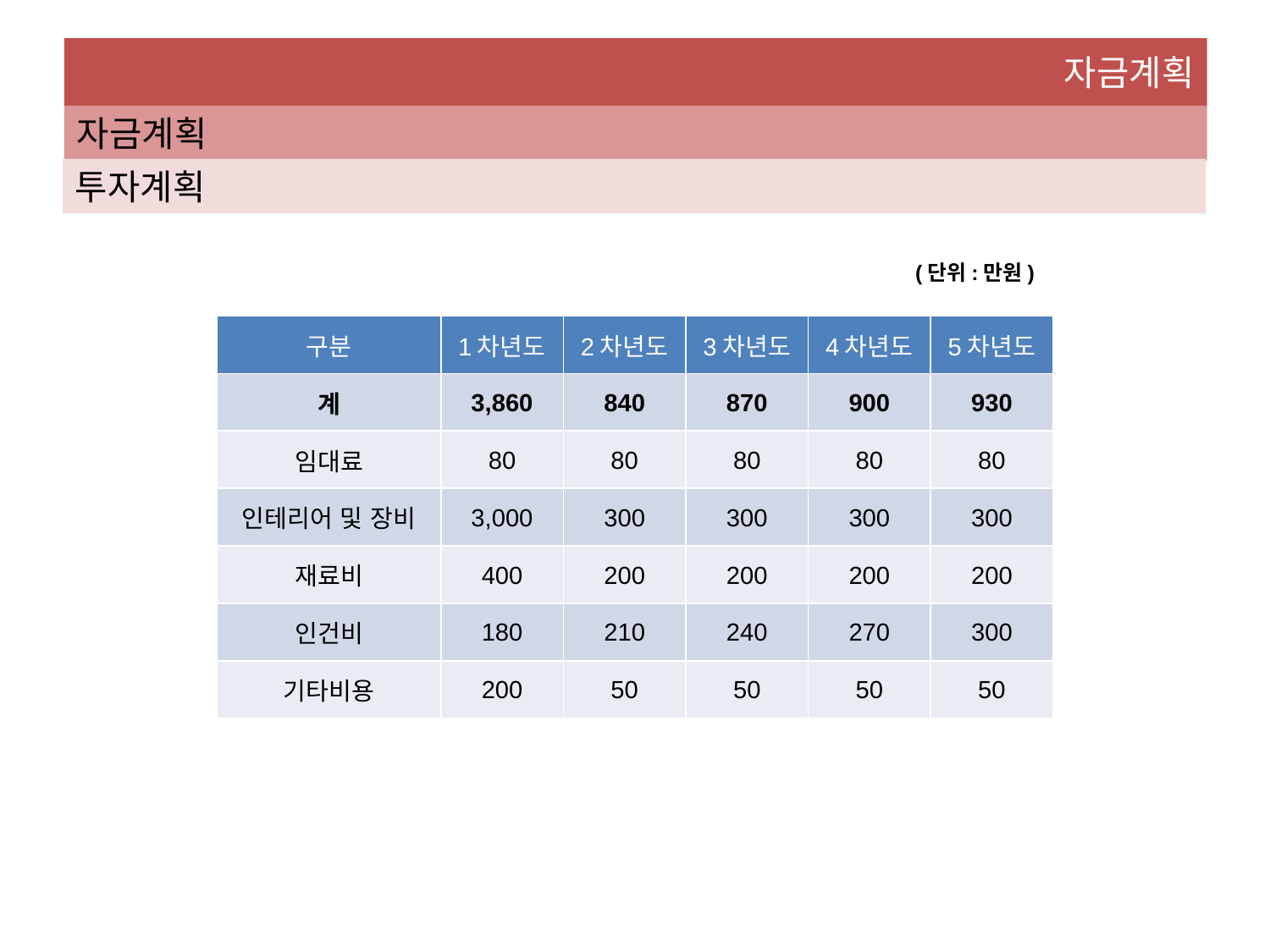

자금계획
자금계획
투자계획
   (단위:만원)
| 구분 | 1차년도 | 2차년도 | 3차년도 | 4차년도 | 5차년도 |
| --- | --- | --- | --- | --- | --- |
| 계 | 3,860 | 840 | 870 | 900 | 930 |
| 임대료 | 80 | 80 | 80 | 80 | 80 |
| 인테리어 및 장비 | 3,000 | 300 | 300 | 300 | 300 |
| 재료비 | 400 | 200 | 200 | 200 | 200 |
| 인건비 | 180 | 210 | 240 | 270 | 300 |
| 기타비용 | 200 | 50 | 50 | 50 | 50 |